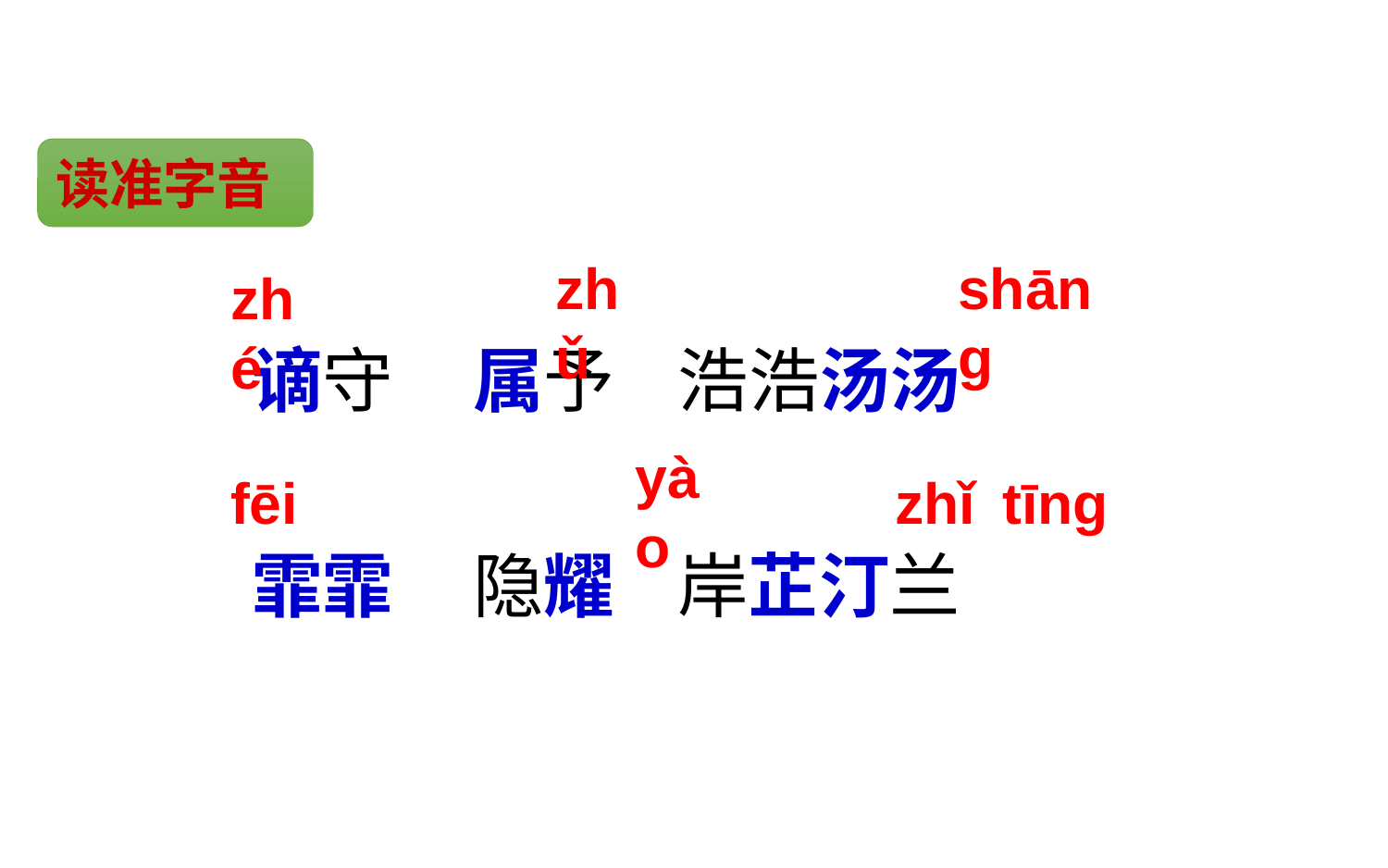

读准字音
谪守     属予    浩浩汤汤
霏霏     隐耀    岸芷汀兰
zhǔ
shāng
zhé
yào
fēi
zhǐ
tīng